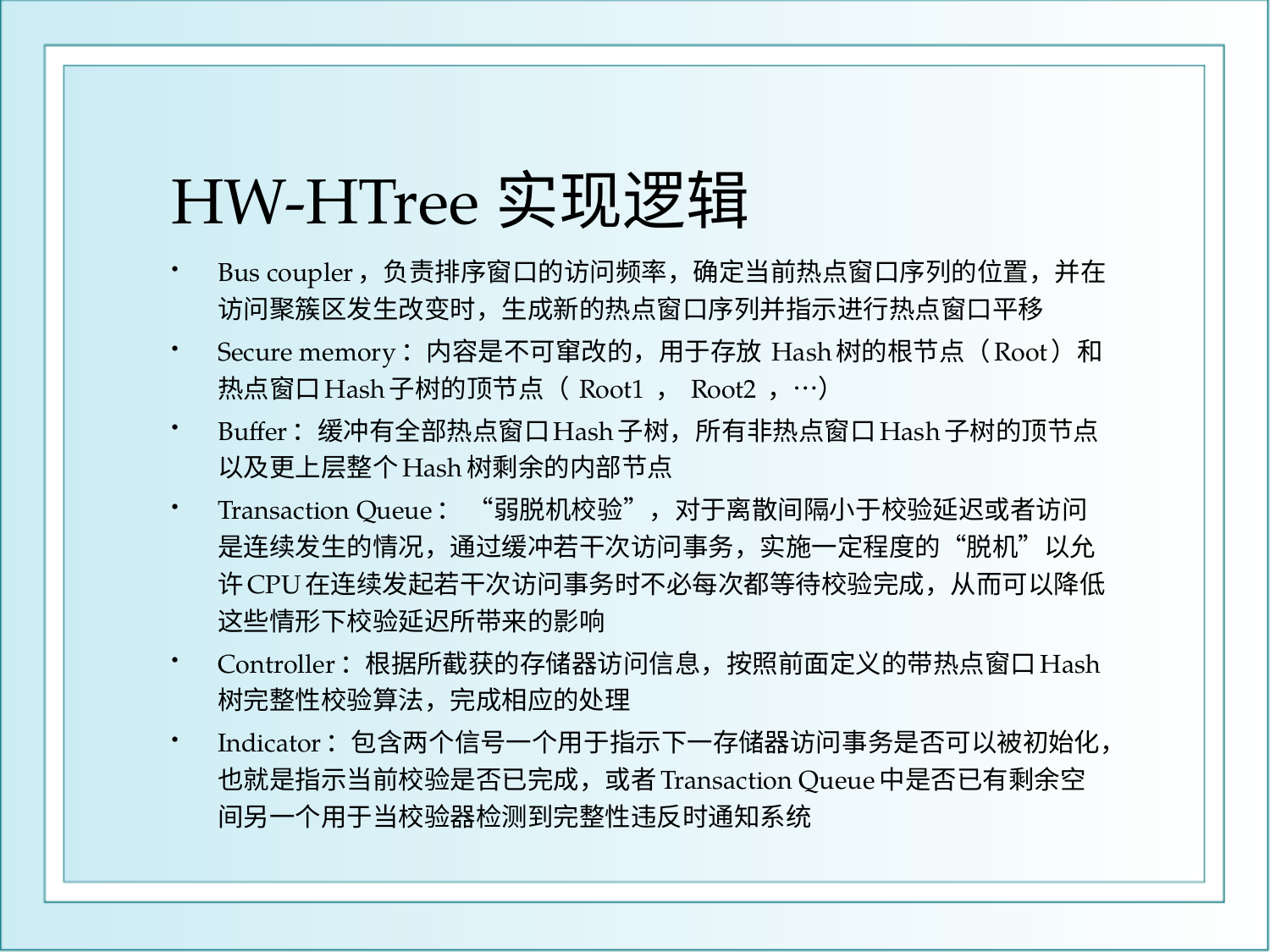

# HW-HTree实现逻辑
Bus coupler，负责排序窗口的访问频率，确定当前热点窗口序列的位置，并在访问聚簇区发生改变时，生成新的热点窗口序列并指示进行热点窗口平移
Secure memory：内容是不可窜改的，用于存放 Hash树的根节点（Root）和热点窗口Hash子树的顶节点（ Root1 ， Root2 ，…）
Buffer：缓冲有全部热点窗口Hash子树，所有非热点窗口Hash子树的顶节点以及更上层整个Hash树剩余的内部节点
Transaction Queue： “弱脱机校验”，对于离散间隔小于校验延迟或者访问是连续发生的情况，通过缓冲若干次访问事务，实施一定程度的“脱机”以允许CPU在连续发起若干次访问事务时不必每次都等待校验完成，从而可以降低这些情形下校验延迟所带来的影响
Controller：根据所截获的存储器访问信息，按照前面定义的带热点窗口Hash树完整性校验算法，完成相应的处理
Indicator：包含两个信号一个用于指示下一存储器访问事务是否可以被初始化，也就是指示当前校验是否已完成，或者Transaction Queue中是否已有剩余空间另一个用于当校验器检测到完整性违反时通知系统